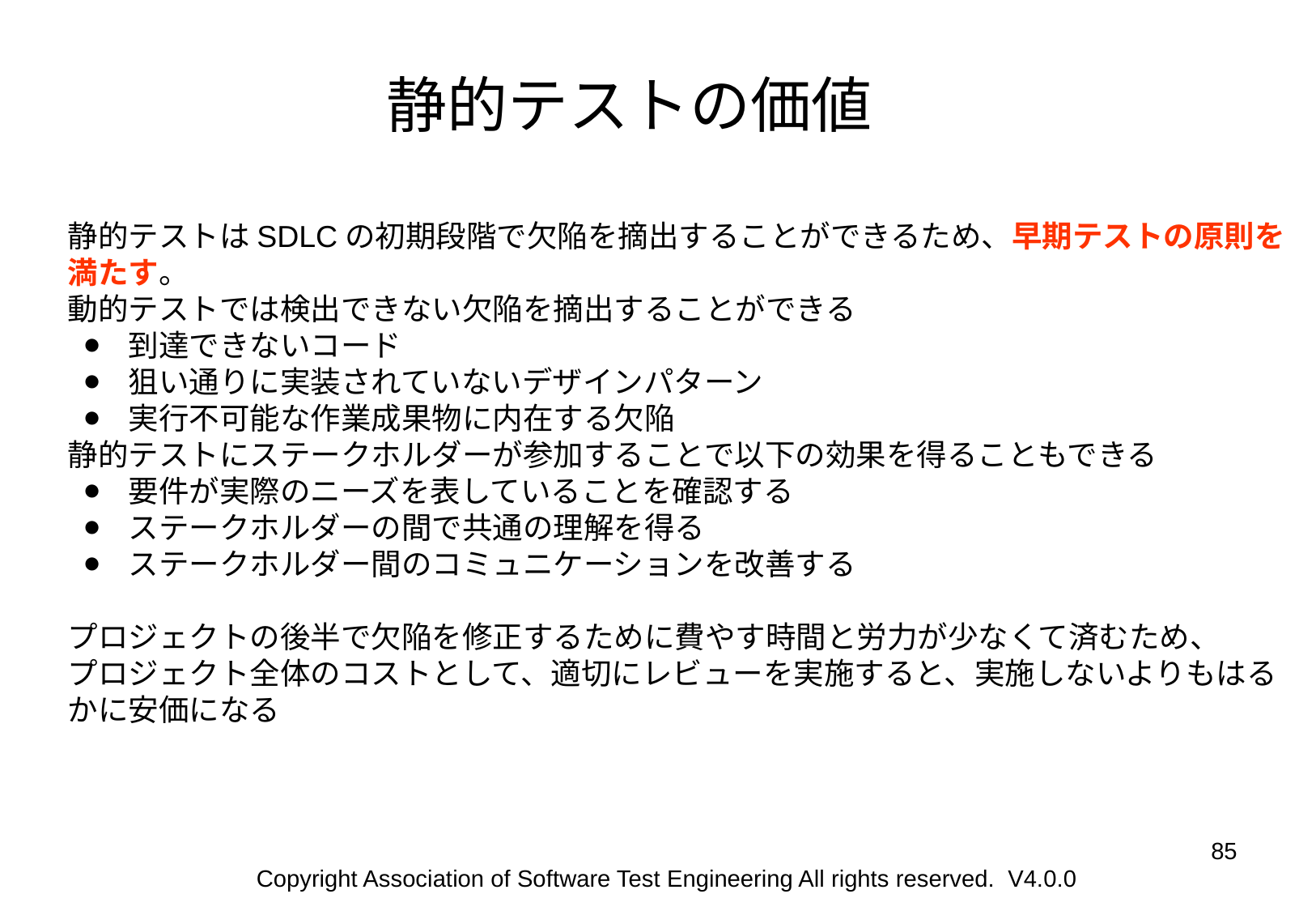

静的テストの価値

静的テストはSDLCの初期段階で欠陥を摘出することができるため、早期テストの原則を満たす。
動的テストでは検出できない欠陥を摘出することができる
到達できないコード
狙い通りに実装されていないデザインパターン
実行不可能な作業成果物に内在する欠陥
静的テストにステークホルダーが参加することで以下の効果を得ることもできる
要件が実際のニーズを表していることを確認する
ステークホルダーの間で共通の理解を得る
ステークホルダー間のコミュニケーションを改善する

プロジェクトの後半で欠陥を修正するために費やす時間と労力が少なくて済むため、
プロジェクト全体のコストとして、適切にレビューを実施すると、実施しないよりもはるかに安価になる
85
Copyright Association of Software Test Engineering All rights reserved.  V4.0.0